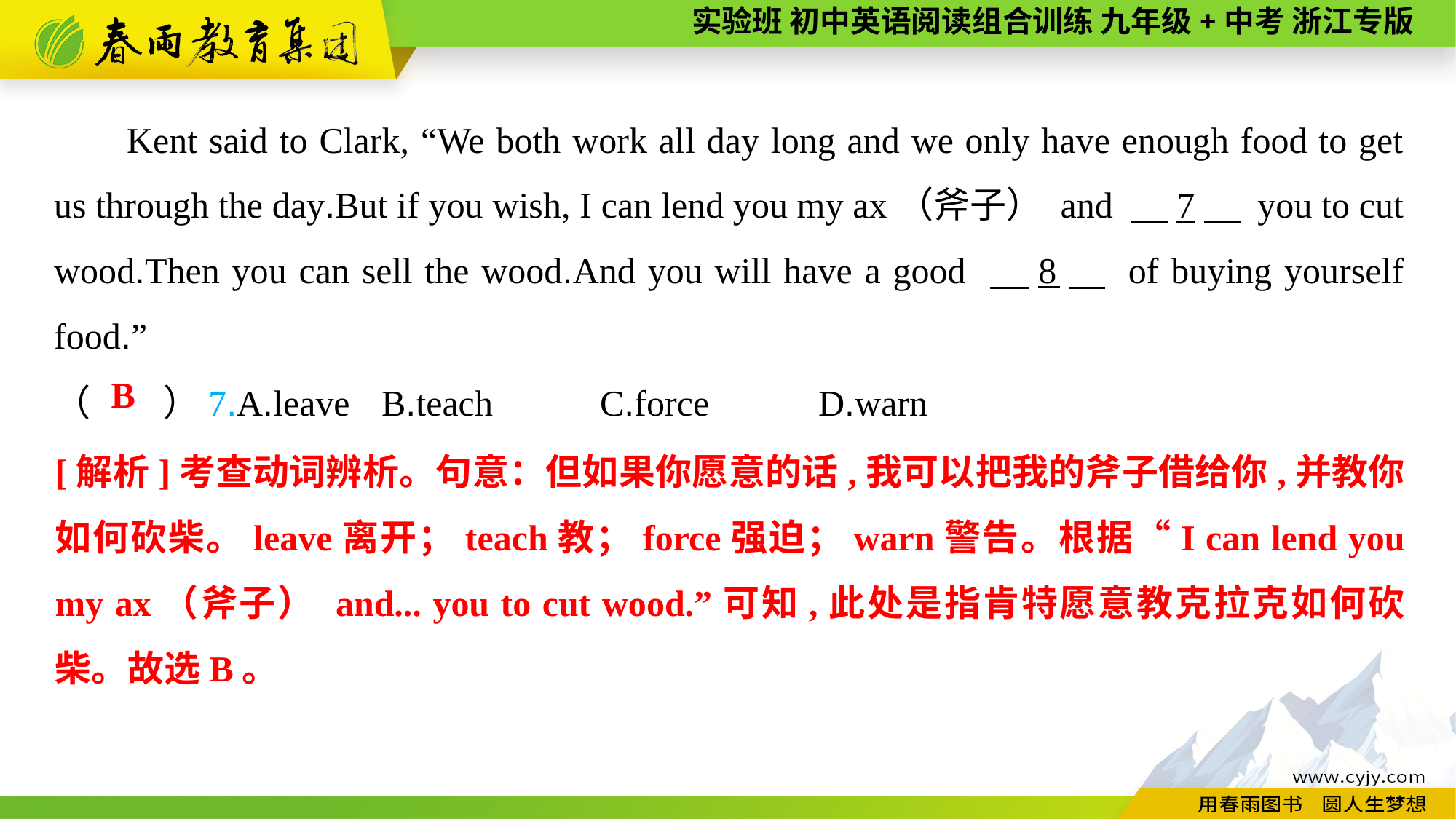

Kent said to Clark, “We both work all day long and we only have enough food to get us through the day.But if you wish, I can lend you my ax（斧子） and 　7　 you to cut wood.Then you can sell the wood.And you will have a good 　8　 of buying yourself food.”
（　　）7.A.leave	B.teach	C.force	D.warn
B
[解析]考查动词辨析。句意：但如果你愿意的话,我可以把我的斧子借给你,并教你如何砍柴。leave离开；teach教；force强迫；warn警告。根据“I can lend you my ax（斧子） and... you to cut wood.”可知,此处是指肯特愿意教克拉克如何砍柴。故选B。